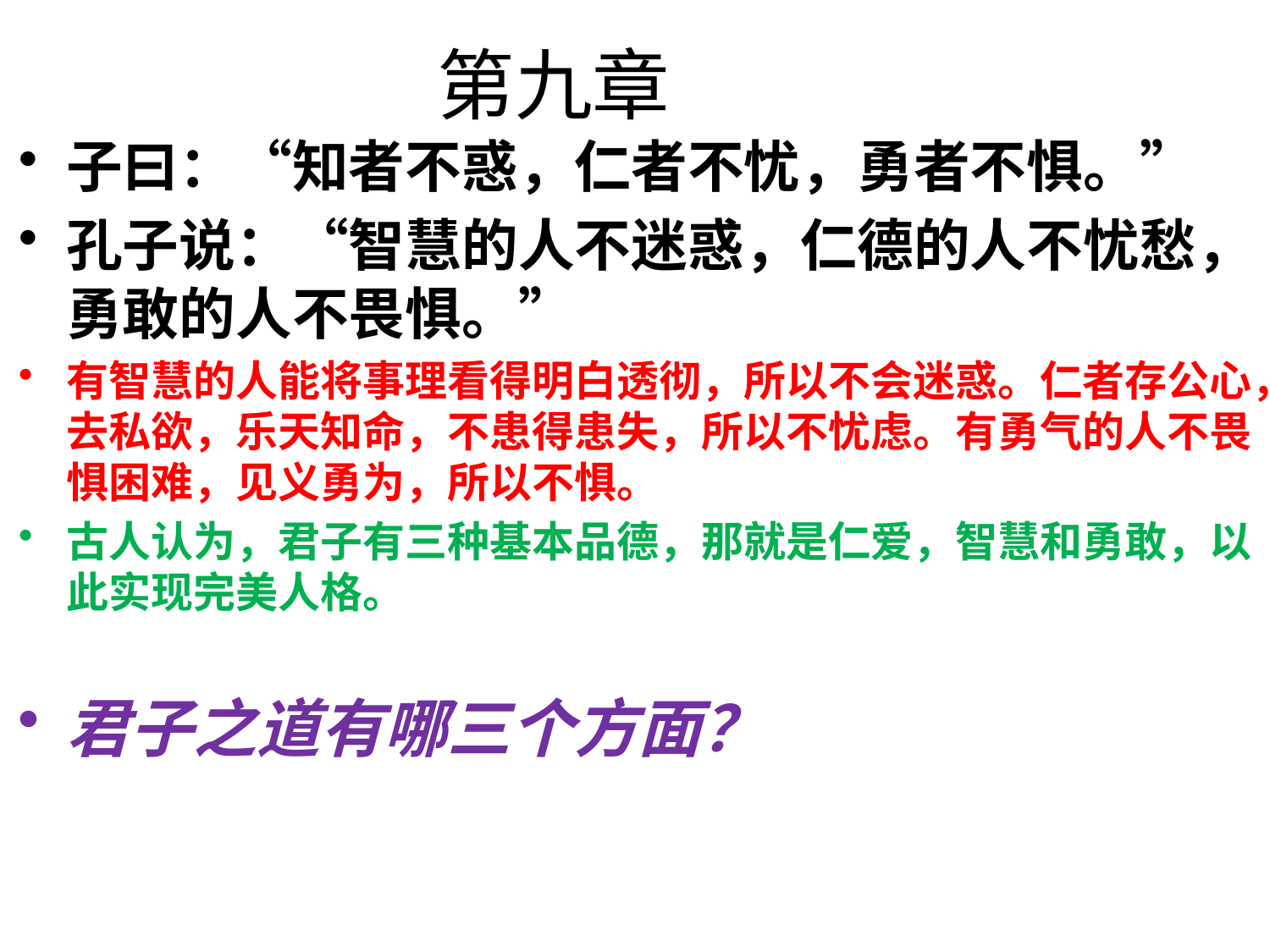

# 第九章
子曰：“知者不惑，仁者不忧，勇者不惧。”
孔子说：“智慧的人不迷惑，仁德的人不忧愁，勇敢的人不畏惧。”
有智慧的人能将事理看得明白透彻，所以不会迷惑。仁者存公心，去私欲，乐天知命，不患得患失，所以不忧虑。有勇气的人不畏惧困难，见义勇为，所以不惧。
古人认为，君子有三种基本品德，那就是仁爱，智慧和勇敢，以此实现完美人格。

君子之道有哪三个方面？